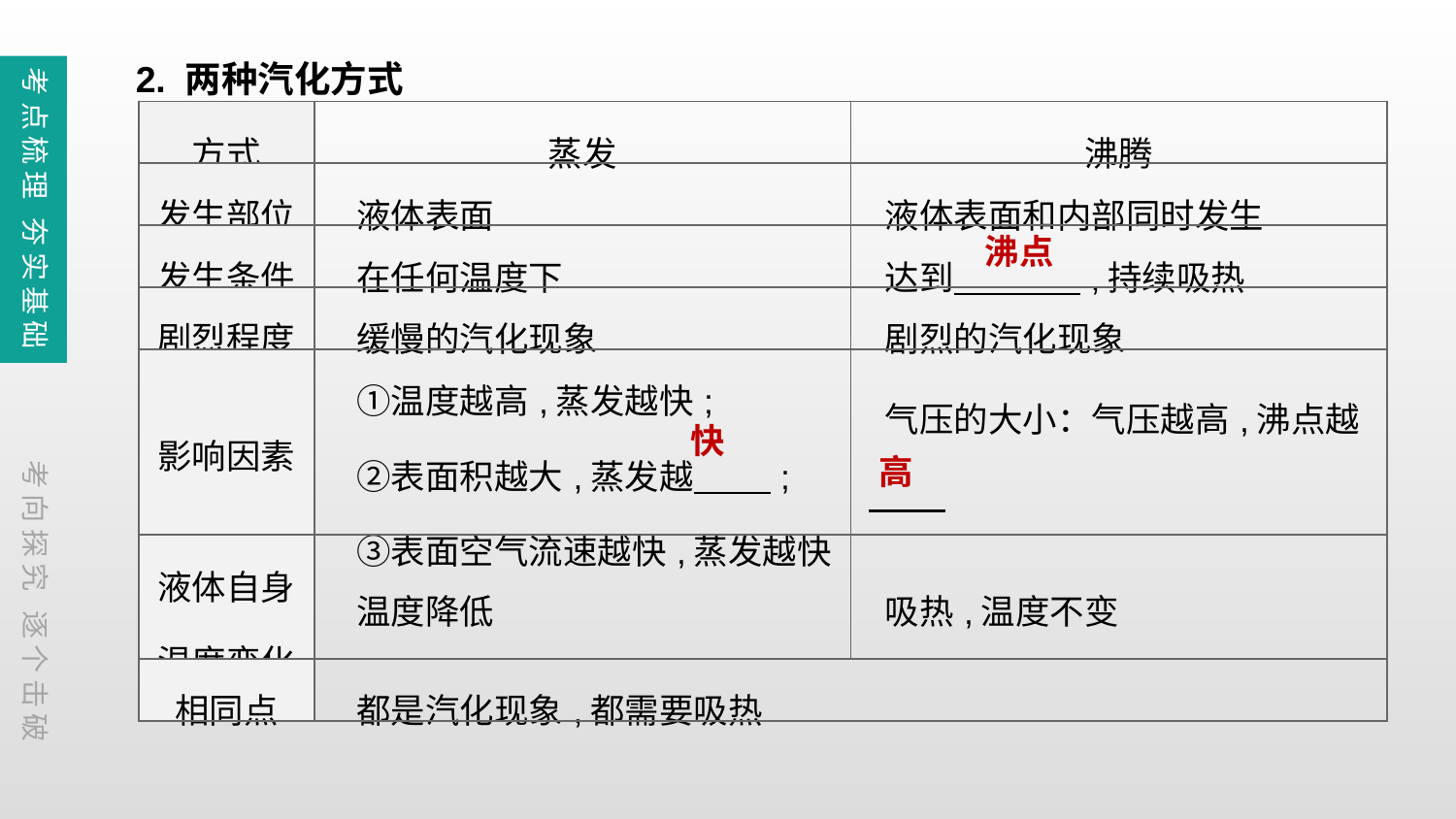

2. 两种汽化方式

考点梳理 夯实基础
| 方式 | 蒸发 | 沸腾 |
| --- | --- | --- |
| 发生部位 | 液体表面 | 液体表面和内部同时发生 |
| 发生条件 | 在任何温度下 | 达到　　 　,持续吸热 |
| 剧烈程度 | 缓慢的汽化现象 | 剧烈的汽化现象 |
| 影响因素 | ①温度越高,蒸发越快; 　②表面积越大,蒸发越　　 ;  　③表面空气流速越快,蒸发越快 | 气压的大小：气压越高,沸点越 |
| 液体自身 温度变化 | 温度降低 | 吸热,温度不变 |
| 相同点 | 都是汽化现象,都需要吸热 |  |
沸点
快
高
考向探究 逐个击破